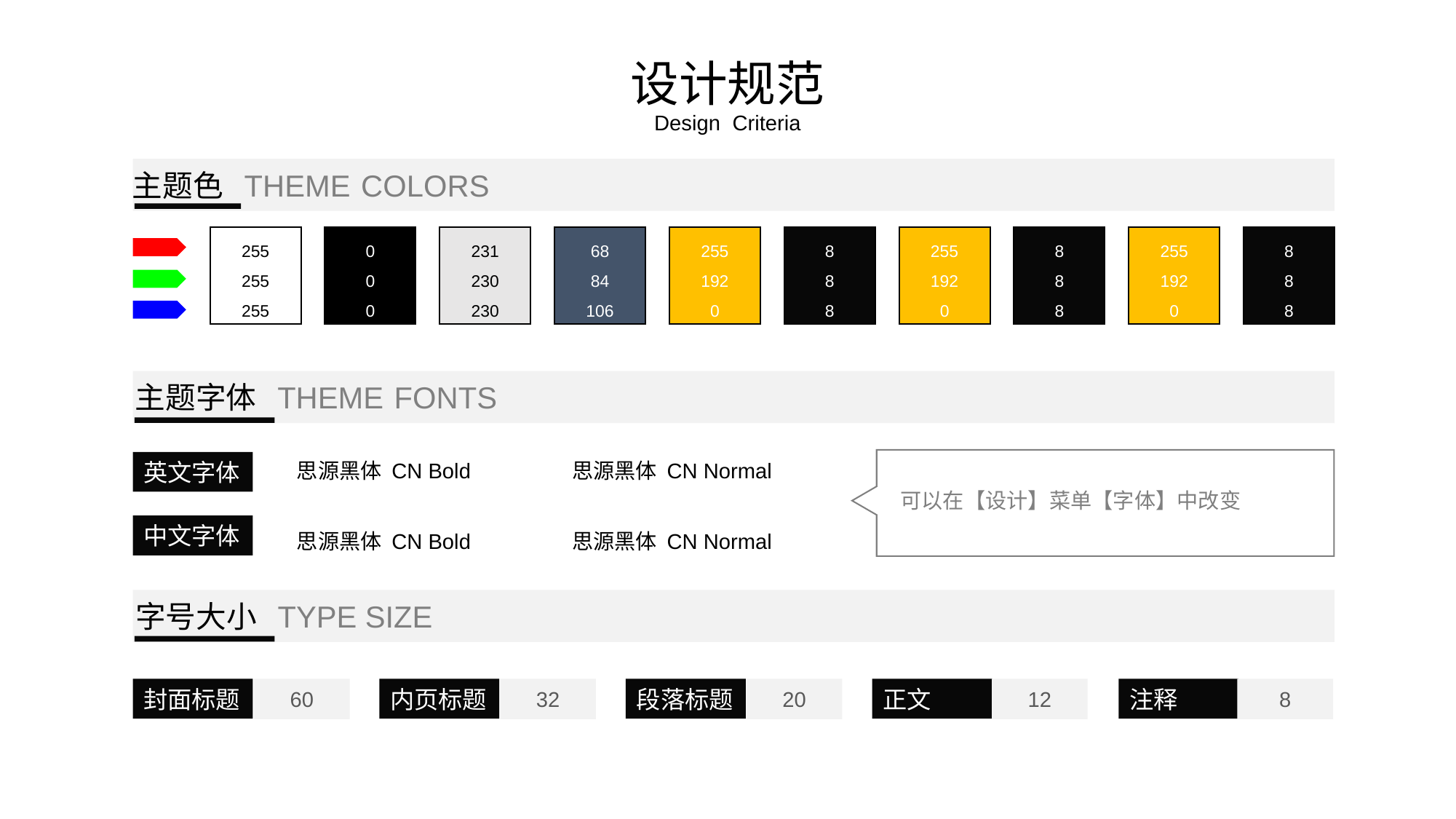

设计规范
Design  Criteria

主题色  THEME  COLORS

255
255
255
0
0
0
231
230
230
68
84
106
255
192
0
8
8
8
255
192
0
8
8
8
255
192
0
8
8
8

主题字体  THEME  FONTS

思源黑体 CN Bold
思源黑体 CN Normal
英文字体
可以在【设计】菜单【字体】中改变
中文字体
思源黑体 CN Bold
思源黑体 CN Normal

字号大小  TYPE SIZE

封面标题
60
内页标题
32
段落标题
20
正文
12
注释
8